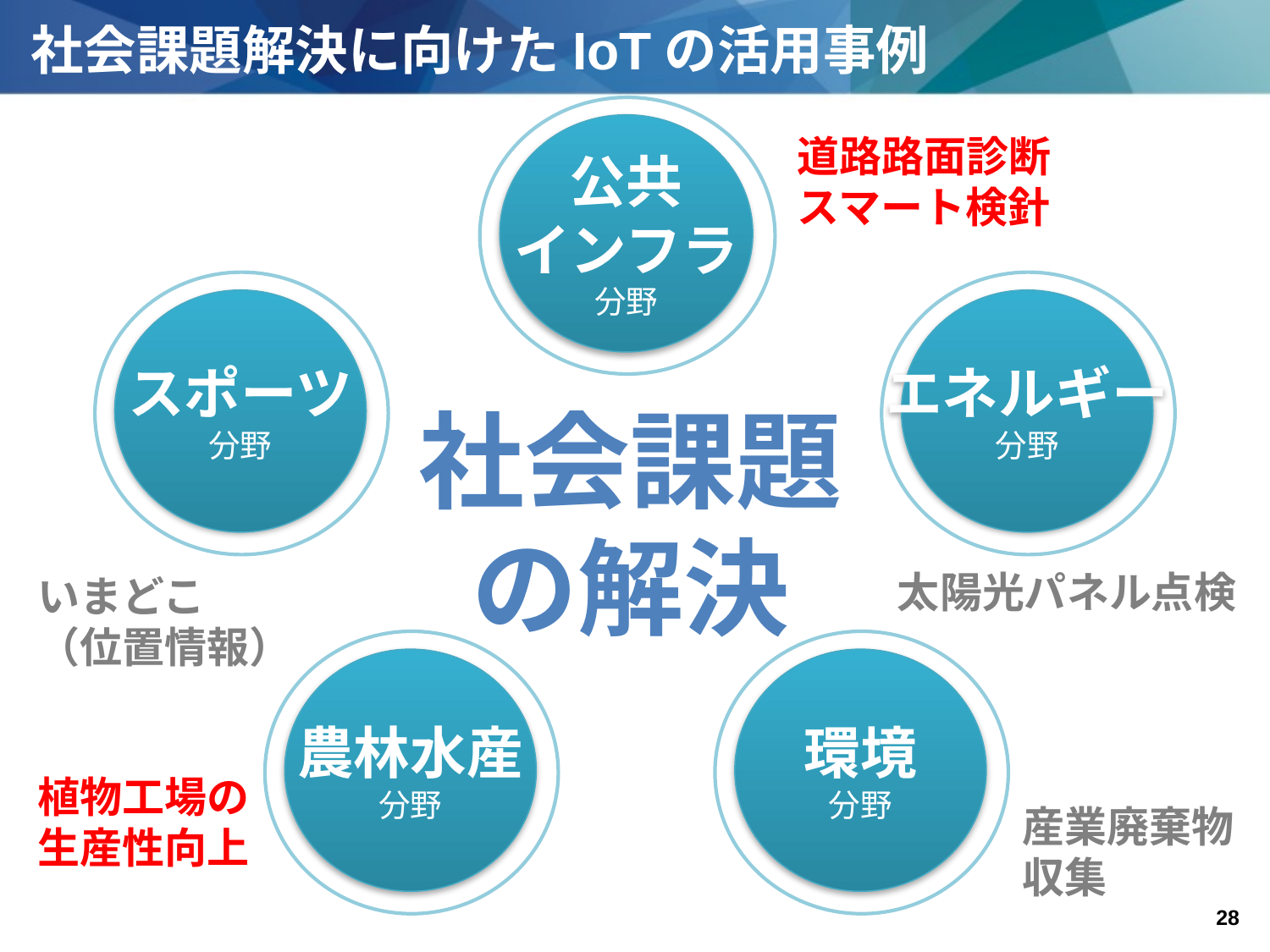

# 社会課題解決に向けたIoTの活用事例

公共
インフラ
分野
道路路面診断
スマート検針

スポーツ
分野

エネルギー
分野
社会課題
の解決
太陽光パネル点検
いまどこ
（位置情報）

農林水産
分野

環境
分野
植物工場の
生産性向上
産業廃棄物
収集
Copyright©2019　 西日本電信電話株式会社
- 28 -